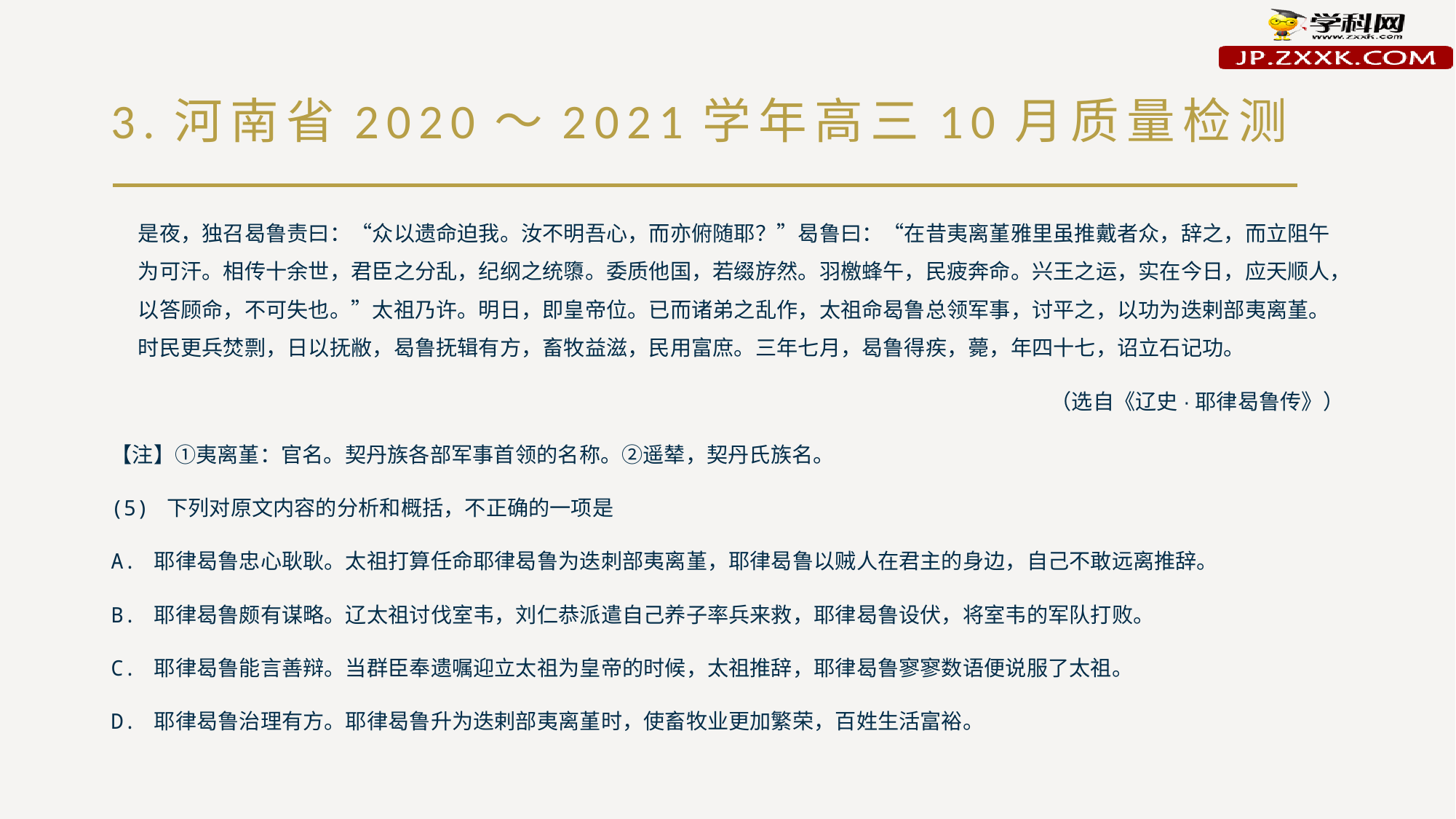

# 3.河南省2020～2021学年高三10月质量检测
是夜，独召曷鲁责曰：“众以遗命迫我。汝不明吾心，而亦俯随耶？”曷鲁曰：“在昔夷离堇雅里虽推戴者众，辞之，而立阻午为可汗。相传十余世，君臣之分乱，纪纲之统隳。委质他国，若缀斿然。羽檄蜂午，民疲奔命。兴王之运，实在今日，应天顺人，以答顾命，不可失也。”太祖乃许。明日，即皇帝位。已而诸弟之乱作，太祖命曷鲁总领军事，讨平之，以功为迭剌部夷离堇。时民更兵焚剽，日以抚敝，曷鲁抚辑有方，畜牧益滋，民用富庶。三年七月，曷鲁得疾，薨，年四十七，诏立石记功。
（选自《辽史·耶律曷鲁传》）
【注】①夷离堇：官名。契丹族各部军事首领的名称。②遥辇，契丹氏族名。
(5) 下列对原文内容的分析和概括，不正确的一项是
A. 耶律曷鲁忠心耿耿。太祖打算任命耶律曷鲁为迭刺部夷离堇，耶律曷鲁以贼人在君主的身边，自己不敢远离推辞。
B. 耶律曷鲁颇有谋略。辽太祖讨伐室韦，刘仁恭派遣自己养子率兵来救，耶律曷鲁设伏，将室韦的军队打败。
C. 耶律曷鲁能言善辩。当群臣奉遗嘱迎立太祖为皇帝的时候，太祖推辞，耶律曷鲁寥寥数语便说服了太祖。
D. 耶律曷鲁治理有方。耶律曷鲁升为迭剌部夷离堇时，使畜牧业更加繁荣，百姓生活富裕。